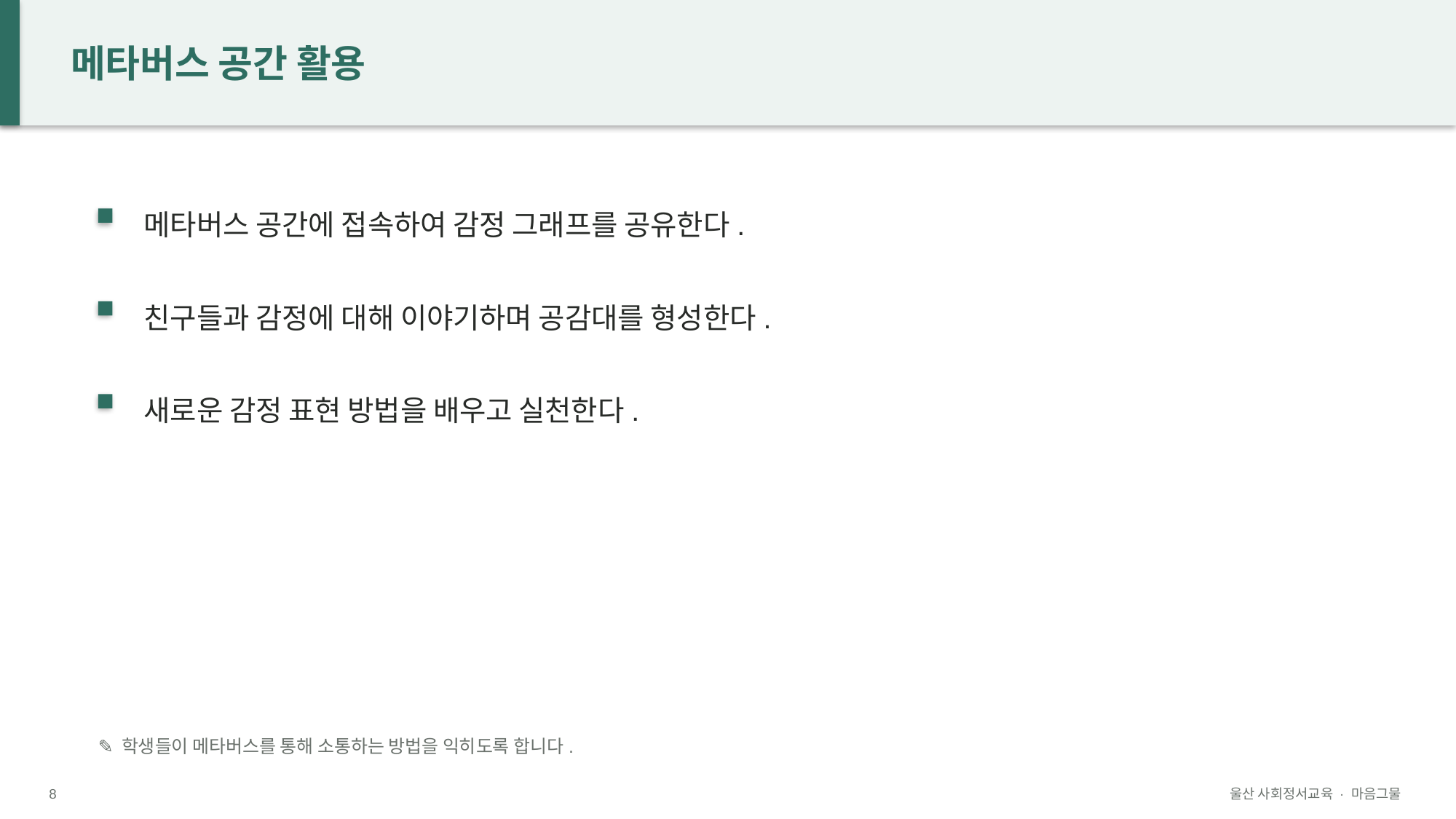

메타버스 공간 활용
메타버스 공간에 접속하여 감정 그래프를 공유한다.

친구들과 감정에 대해 이야기하며 공감대를 형성한다.

새로운 감정 표현 방법을 배우고 실천한다.

✎ 학생들이 메타버스를 통해 소통하는 방법을 익히도록 합니다.
8
울산 사회정서교육 · 마음그물